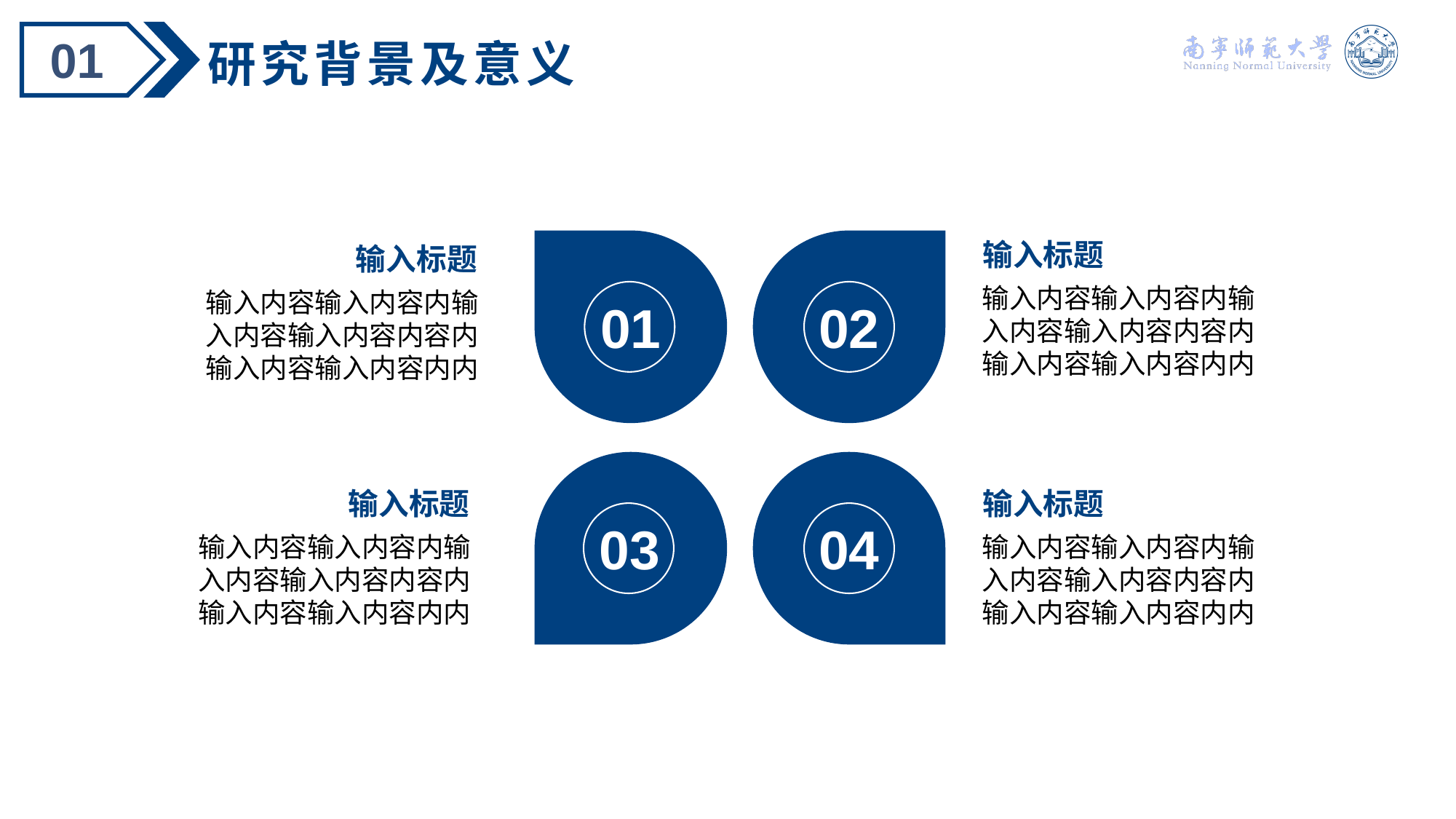

01
研究背景及意义

01
02
输入标题
输入内容输入内容内输入内容输入内容内容内
输入内容输入内容内内

输入标题
输入内容输入内容内输入内容输入内容内容内
输入内容输入内容内内

输入标题
输入内容输入内容内输入内容输入内容内容内
输入内容输入内容内内

输入标题
输入内容输入内容内输入内容输入内容内容内
输入内容输入内容内内

04
03